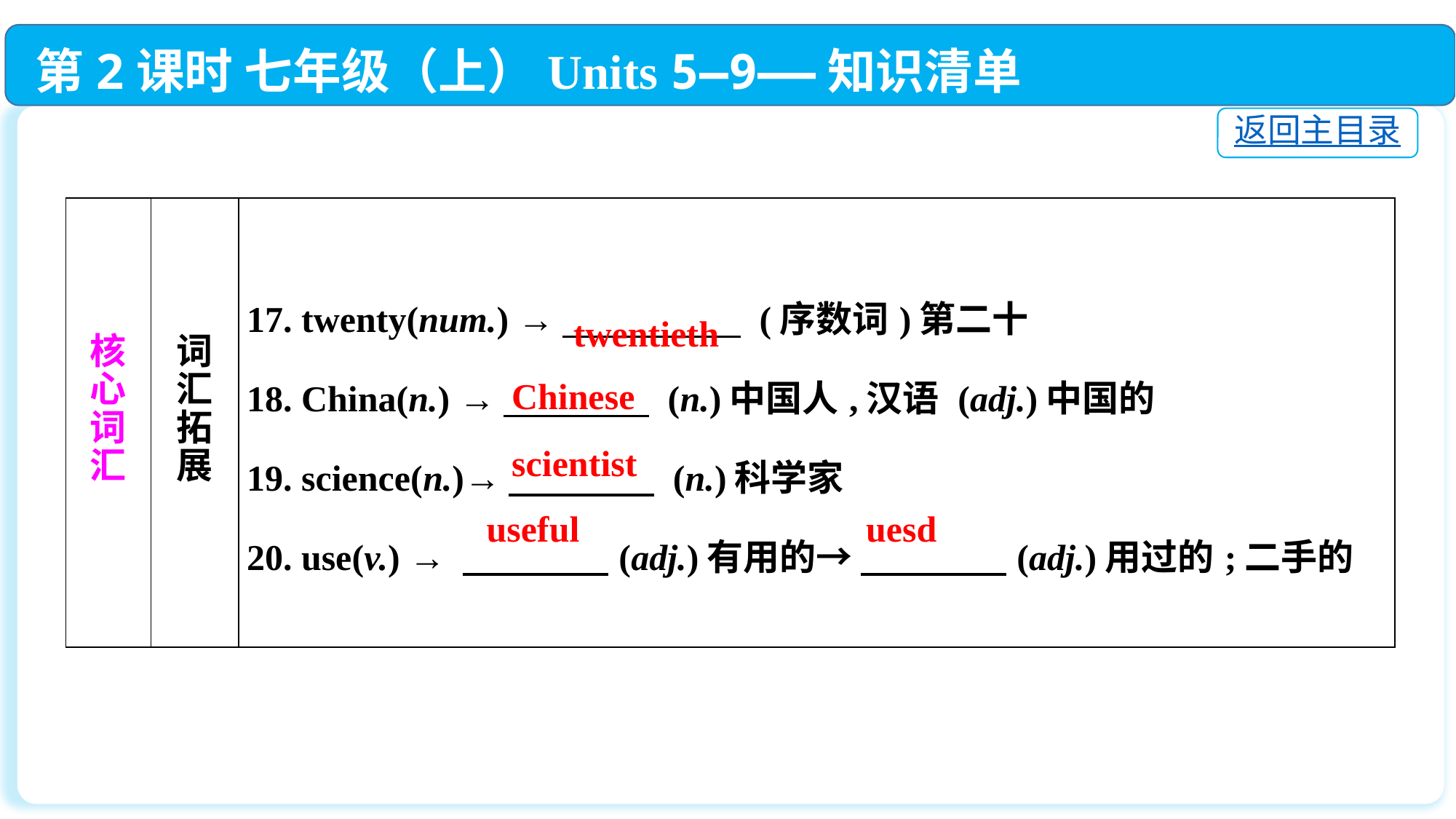

第2课时 七年级（上）Units 5—9——知识清单

返回主目录
| 核 心 词 汇 | 词 汇 拓 展 | 17. twenty(num.) →　 　　　 (序数词)第二十  18. China(n.) →　　　　 (n.)中国人,汉语 (adj.)中国的  19. science(n.)→　　　　 (n.)科学家  20. use(v.) → 　　　　(adj.)有用的→ 　　　　(adj.)用过的;二手的 |
| --- | --- | --- |
twentieth
Chinese
scientist
useful
uesd